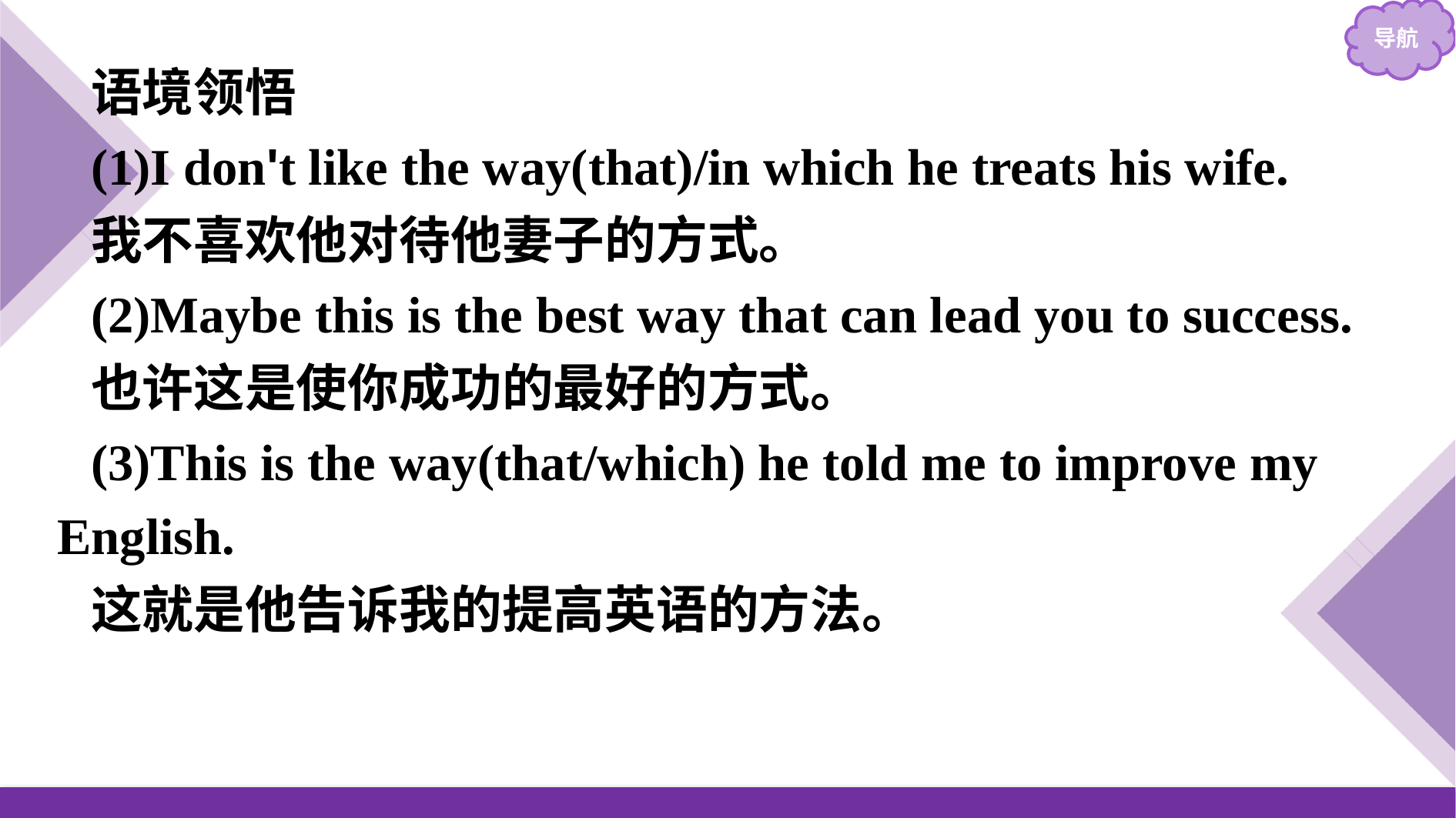

语境领悟
(1)I don't like the way(that)/in which he treats his wife.
我不喜欢他对待他妻子的方式。
(2)Maybe this is the best way that can lead you to success.
也许这是使你成功的最好的方式。
(3)This is the way(that/which) he told me to improve my English.
这就是他告诉我的提高英语的方法。